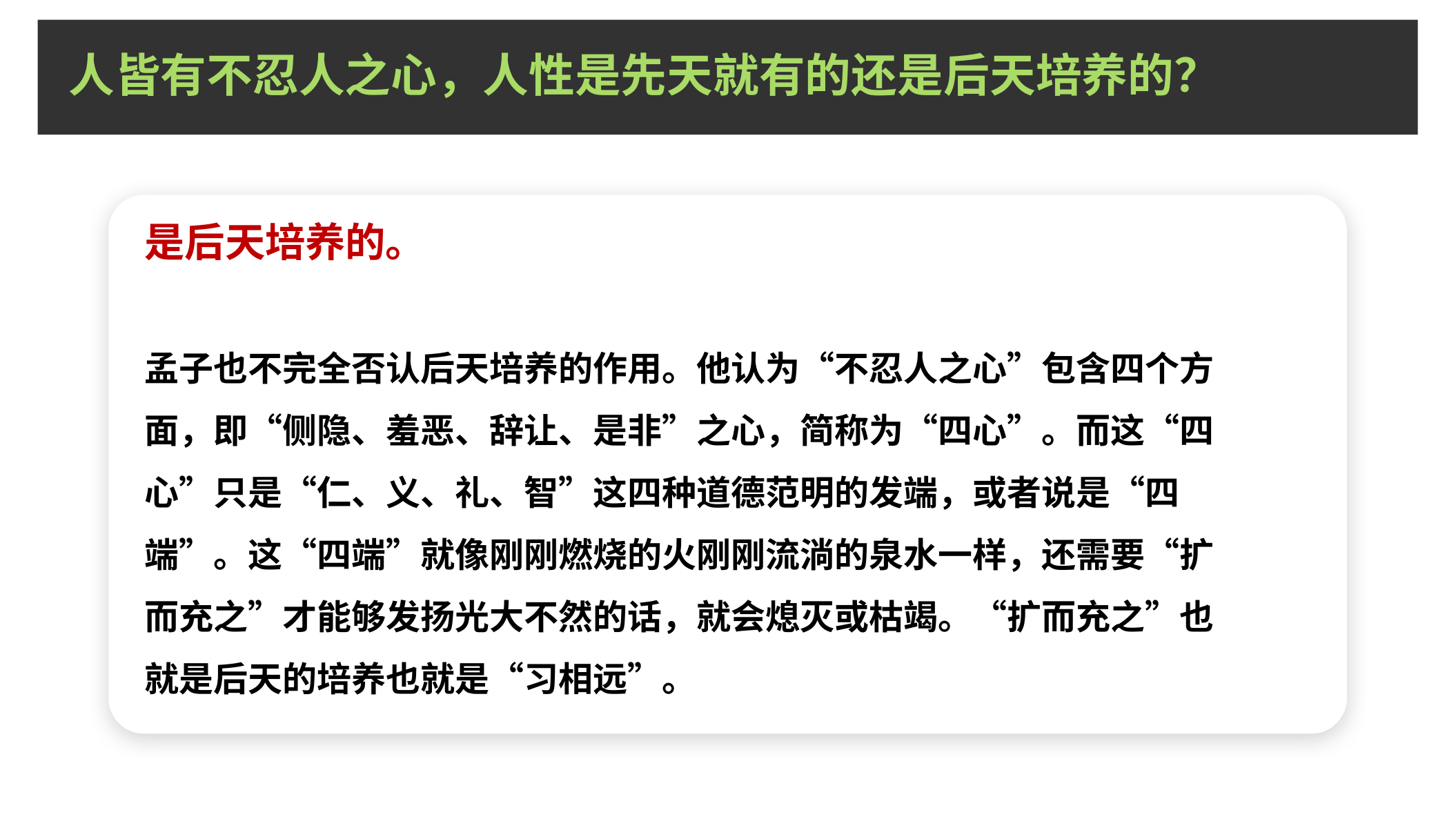

人皆有不忍人之心，人性是先天就有的还是后天培养的？

是后天培养的。
孟子也不完全否认后天培养的作用。他认为“不忍人之心”包含四个方面，即“侧隐、羞恶、辞让、是非”之心，简称为“四心”。而这“四心”只是“仁、义、礼、智”这四种道德范明的发端，或者说是“四端”。这“四端”就像刚刚燃烧的火刚刚流淌的泉水一样，还需要“扩而充之”才能够发扬光大不然的话，就会熄灭或枯竭。“扩而充之”也就是后天的培养也就是“习相远”。